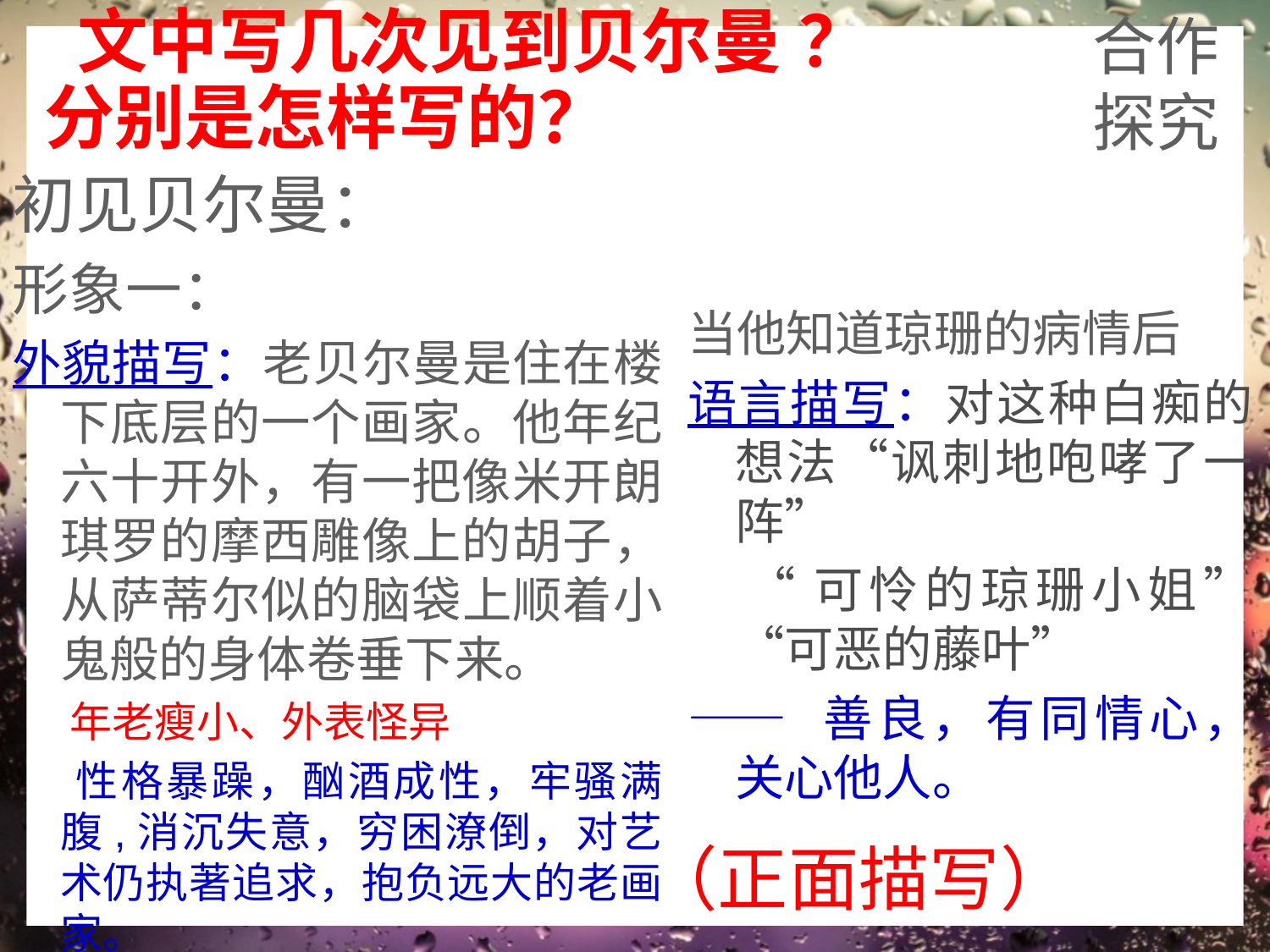

文中写几次见到贝尔曼 ？分别是怎样写的？
合作探究
# 初见贝尔曼：
形象一：
外貌描写：老贝尔曼是住在楼下底层的一个画家。他年纪六十开外，有一把像米开朗琪罗的摩西雕像上的胡子，从萨蒂尔似的脑袋上顺着小鬼般的身体卷垂下来。
     年老瘦小、外表怪异
    性格暴躁，酗酒成性，牢骚满腹,消沉失意，穷困潦倒，对艺术仍执著追求，抱负远大的老画家。
当他知道琼珊的病情后
语言描写：对这种白痴的想法“讽刺地咆哮了一阵”
   “可怜的琼珊小姐”“可恶的藤叶”
—— 善良，有同情心，关心他人。
（正面描写）